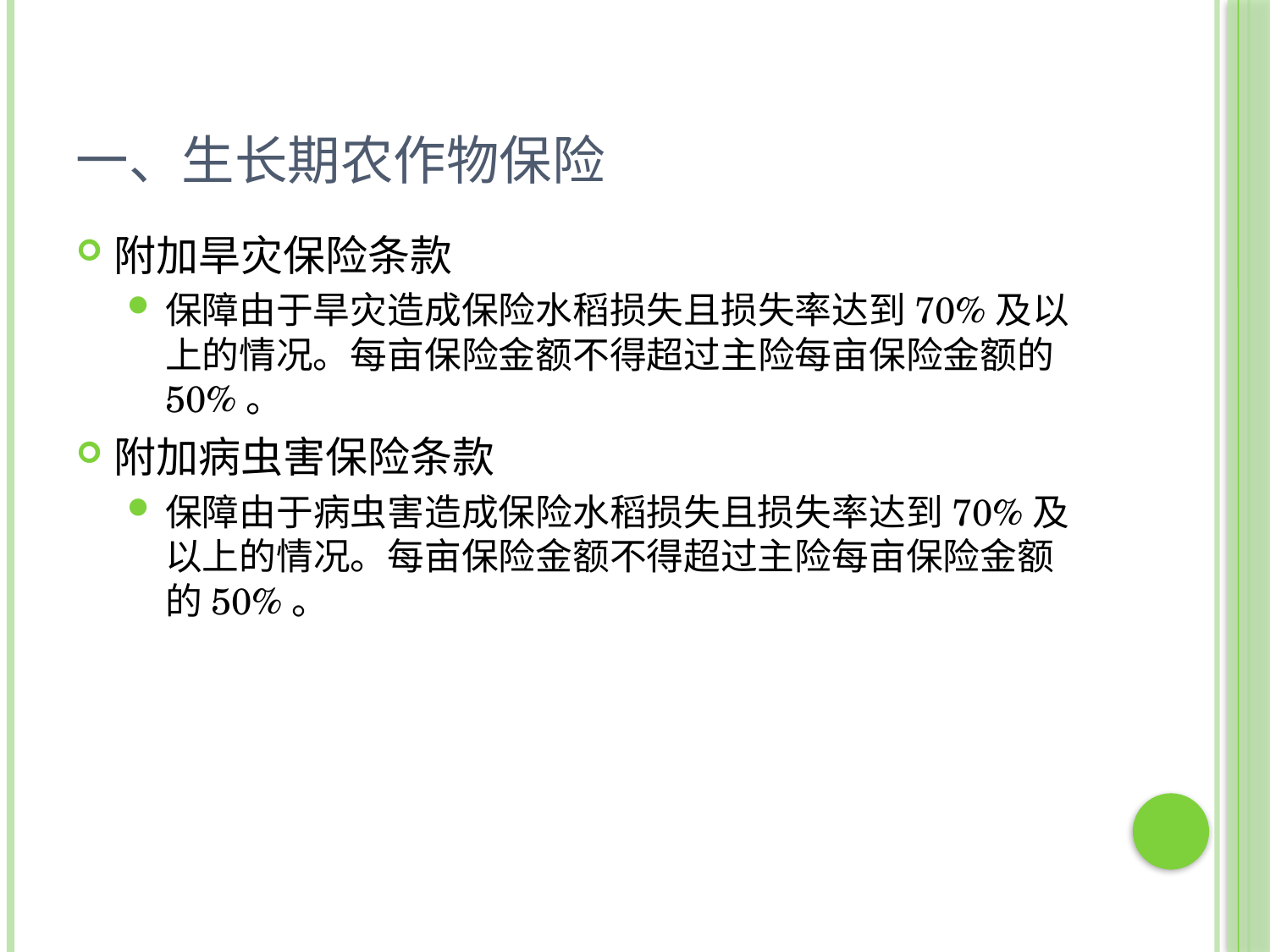

# 一、生长期农作物保险
附加旱灾保险条款
保障由于旱灾造成保险水稻损失且损失率达到70%及以上的情况。每亩保险金额不得超过主险每亩保险金额的50%。
附加病虫害保险条款
保障由于病虫害造成保险水稻损失且损失率达到70%及以上的情况。每亩保险金额不得超过主险每亩保险金额的50%。